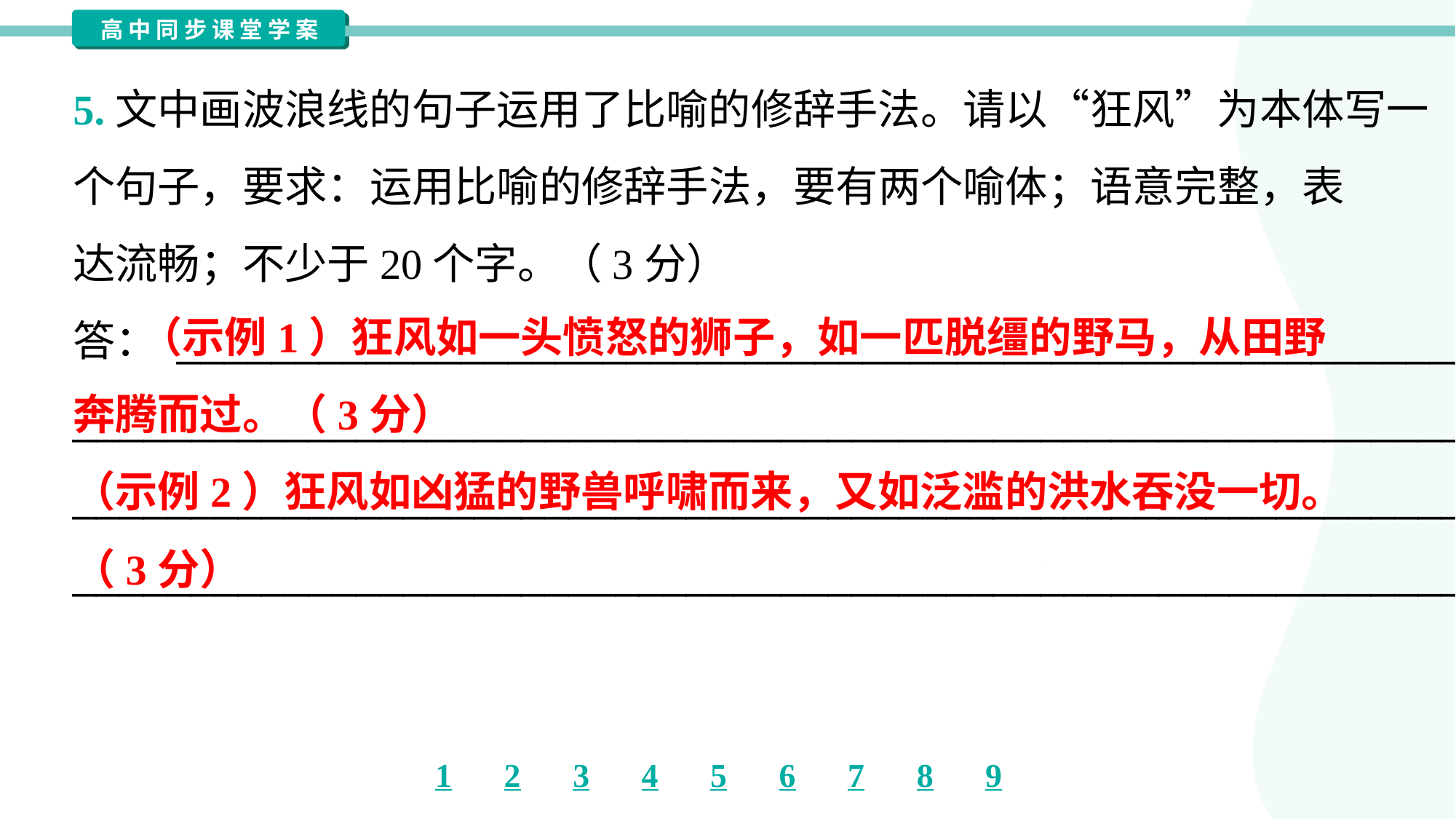

5.文中画波浪线的句子运用了比喻的修辞手法。请以“狂风”为本体写一
个句子，要求：运用比喻的修辞手法，要有两个喻体；语意完整，表
达流畅；不少于20个字。（3分）
答： ________________________________________________________
_____________________________________________________________
_____________________________________________________________
_____________________________________________________________
      （示例1）狂风如一头愤怒的狮子，如一匹脱缰的野马，从田野
奔腾而过。（3分）
（示例2）狂风如凶猛的野兽呼啸而来，又如泛滥的洪水吞没一切。
（3分）